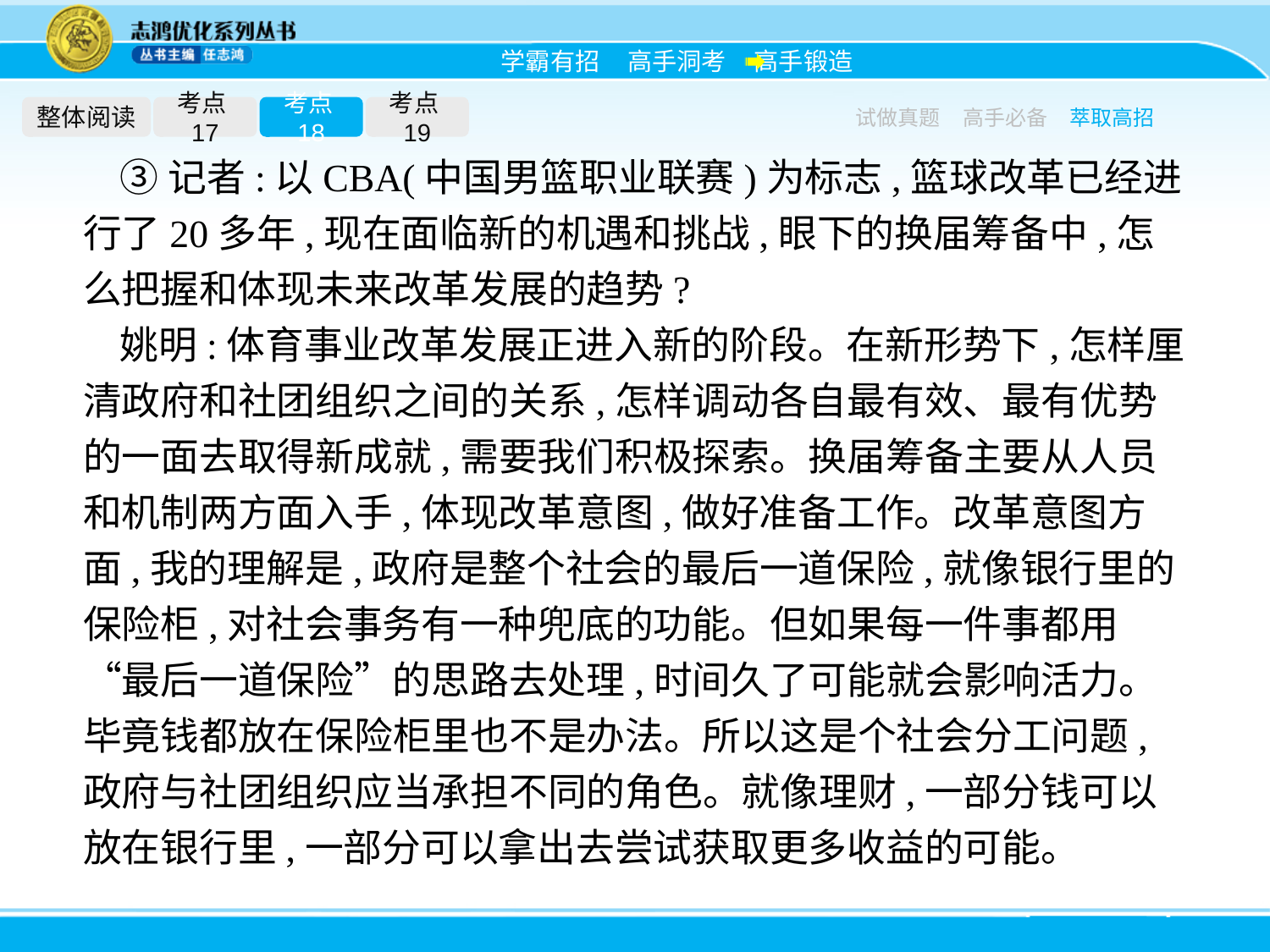

整体阅读
考点17
考点18
考点19
试做真题
高手必备
萃取高招
③记者:以CBA(中国男篮职业联赛)为标志,篮球改革已经进行了20多年,现在面临新的机遇和挑战,眼下的换届筹备中,怎么把握和体现未来改革发展的趋势?
姚明:体育事业改革发展正进入新的阶段。在新形势下,怎样厘清政府和社团组织之间的关系,怎样调动各自最有效、最有优势的一面去取得新成就,需要我们积极探索。换届筹备主要从人员和机制两方面入手,体现改革意图,做好准备工作。改革意图方面,我的理解是,政府是整个社会的最后一道保险,就像银行里的保险柜,对社会事务有一种兜底的功能。但如果每一件事都用“最后一道保险”的思路去处理,时间久了可能就会影响活力。毕竟钱都放在保险柜里也不是办法。所以这是个社会分工问题,政府与社团组织应当承担不同的角色。就像理财,一部分钱可以放在银行里,一部分可以拿出去尝试获取更多收益的可能。